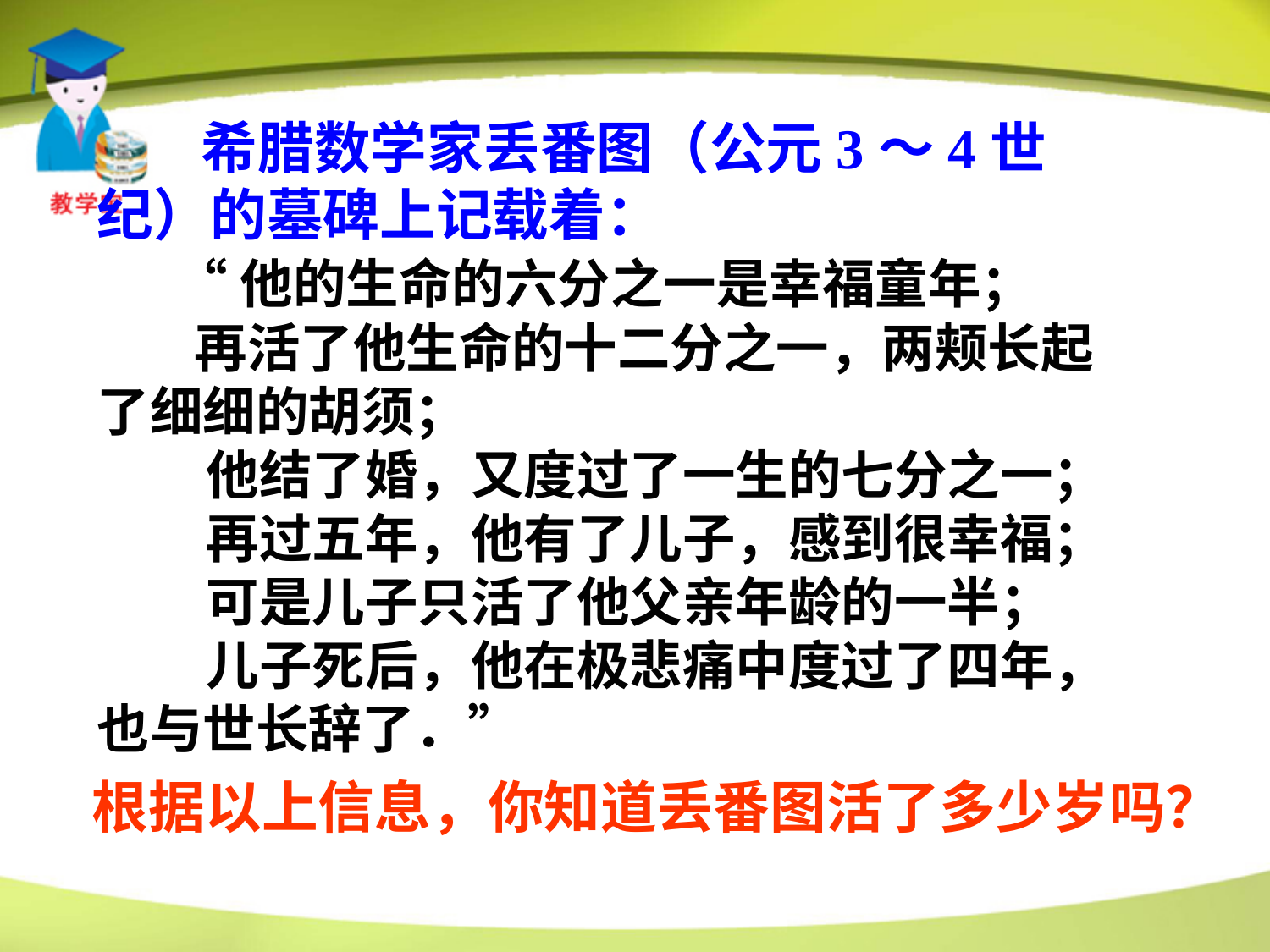

希腊数学家丢番图（公元3～4世纪）的墓碑上记载着：
      “他的生命的六分之一是幸福童年；
       再活了他生命的十二分之一，两颊长起了细细的胡须；
        他结了婚，又度过了一生的七分之一；
        再过五年，他有了儿子，感到很幸福；
        可是儿子只活了他父亲年龄的一半；
        儿子死后，他在极悲痛中度过了四年，也与世长辞了．”

根据以上信息，你知道丢番图活了多少岁吗？